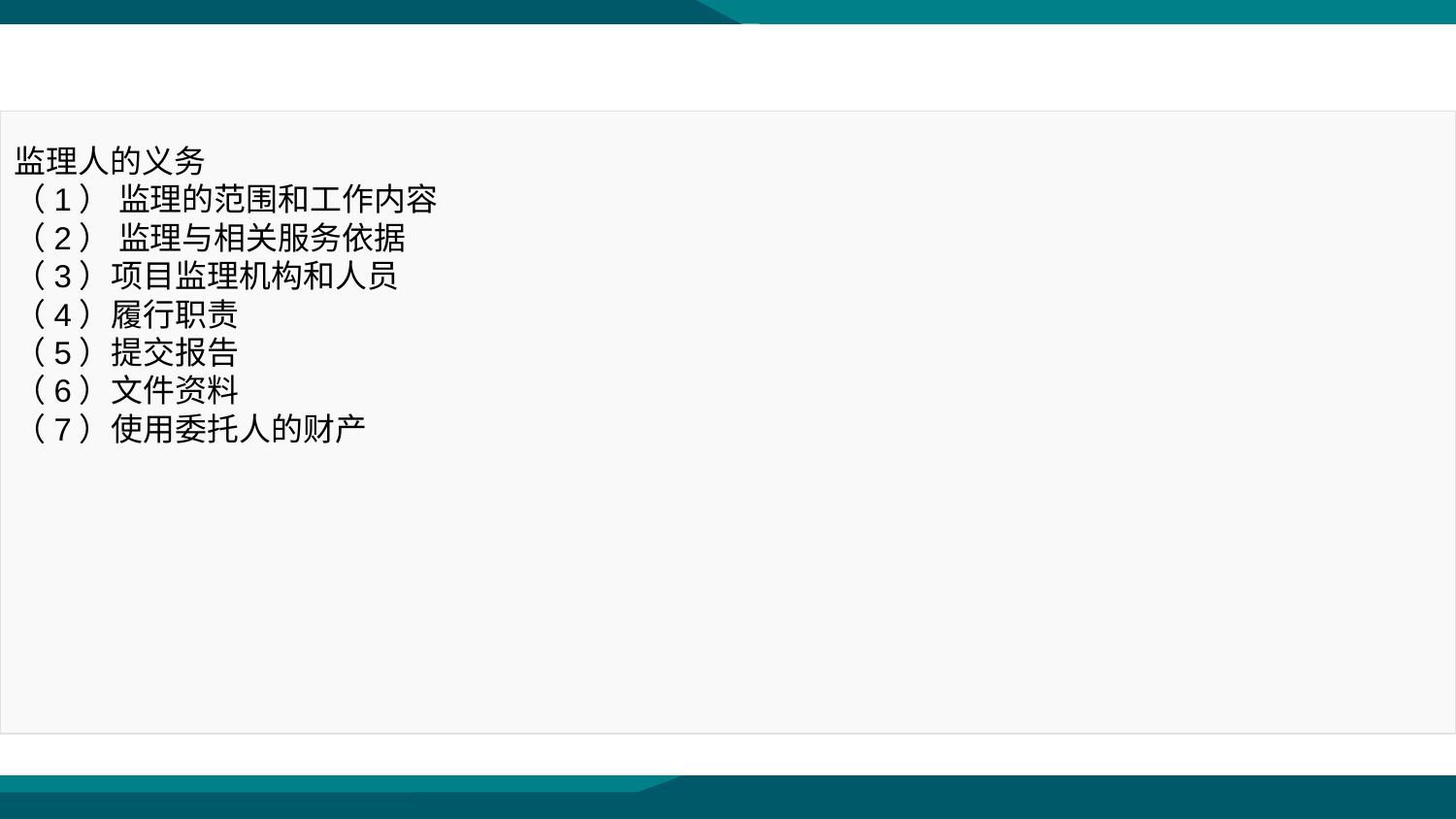

监理人的义务
（1） 监理的范围和工作内容
（2） 监理与相关服务依据
（3）项目监理机构和人员
（4）履行职责
（5）提交报告
（6）文件资料
（7）使用委托人的财产